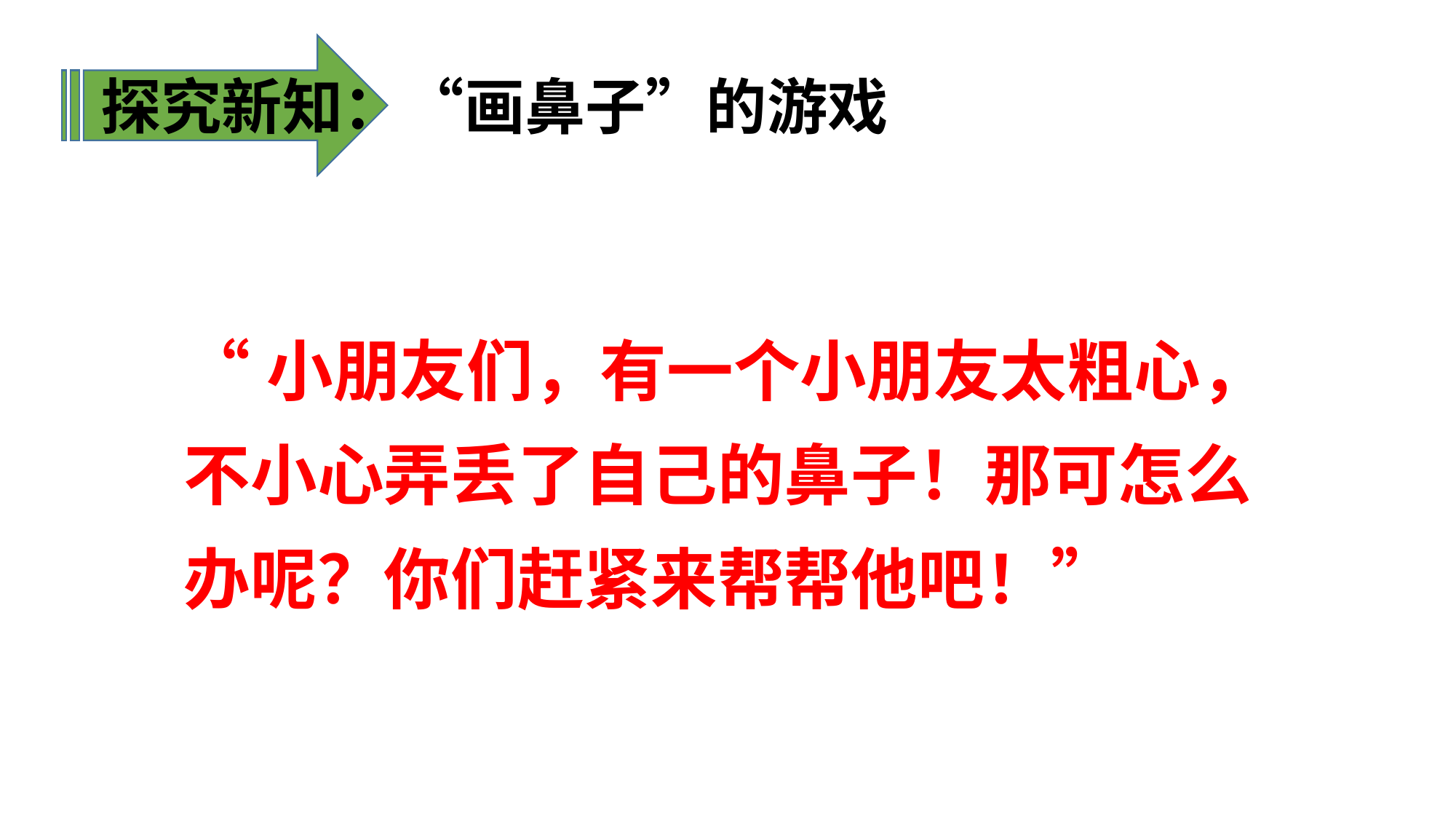

探究新知：“画鼻子”的游戏
“小朋友们，有一个小朋友太粗心，不小心弄丢了自己的鼻子！那可怎么办呢？你们赶紧来帮帮他吧！”